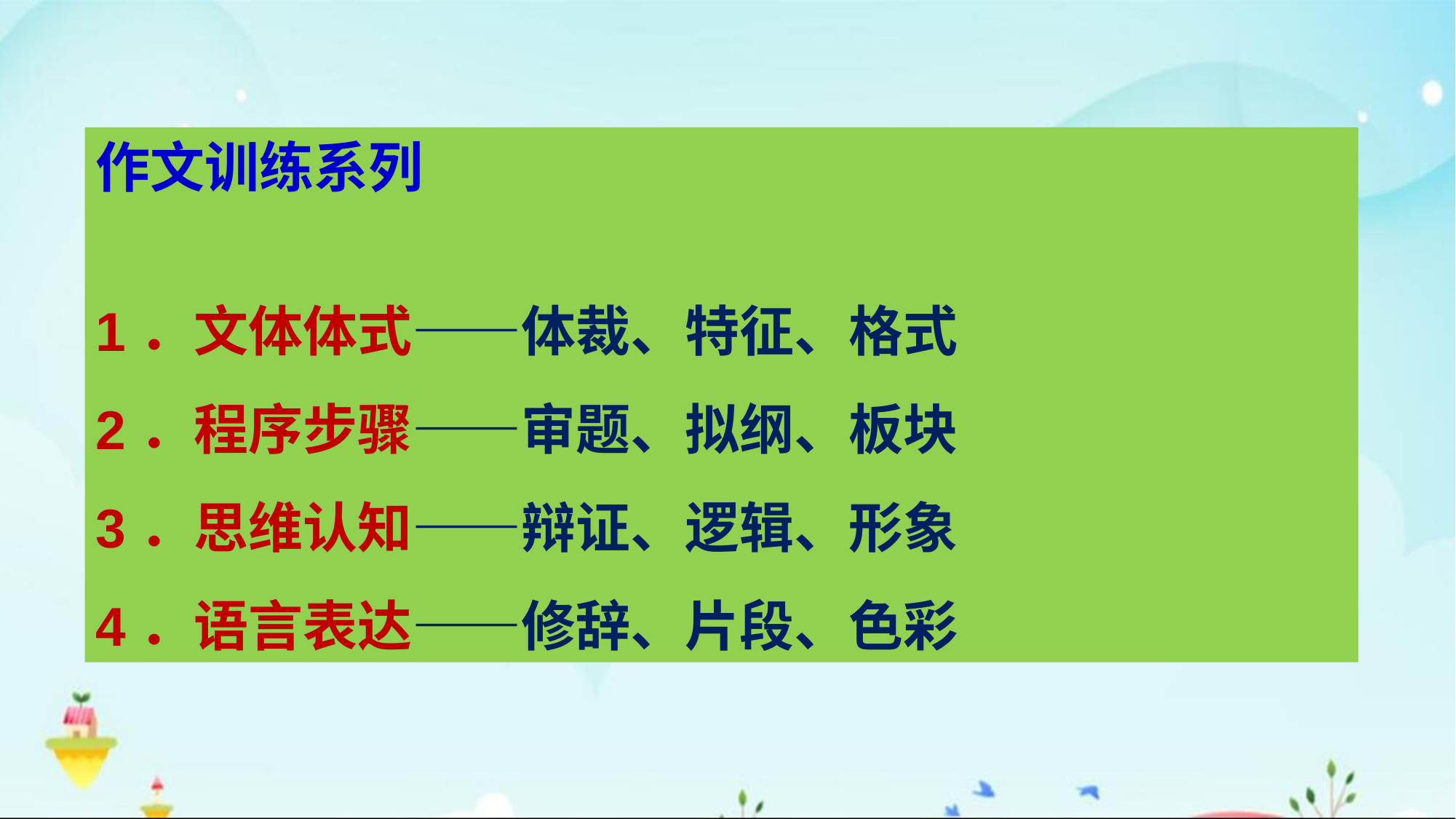

作文训练系列

1．文体体式——体裁、特征、格式
2．程序步骤——审题、拟纲、板块
3．思维认知——辩证、逻辑、形象
4．语言表达——修辞、片段、色彩